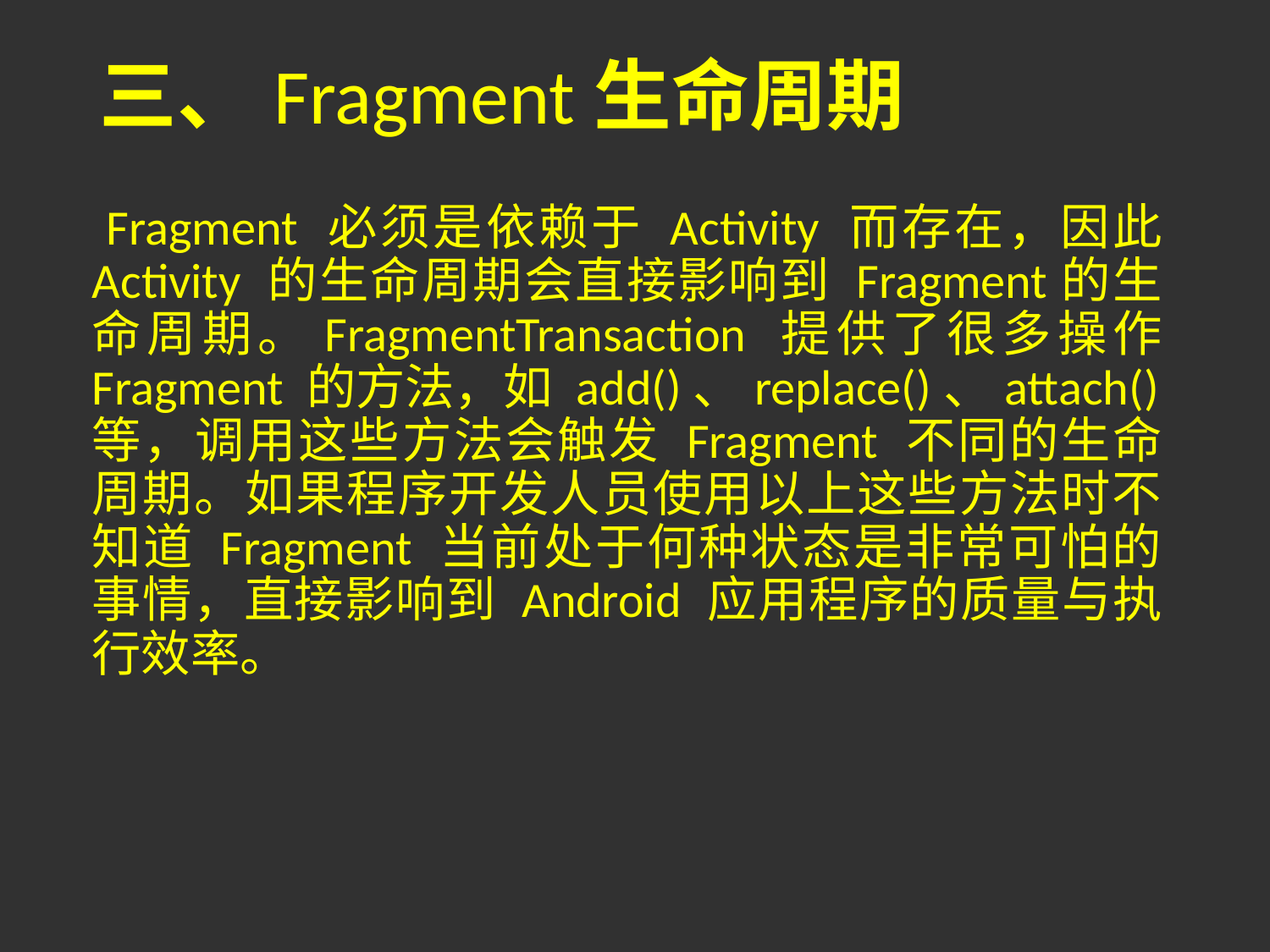

# 三、Fragment生命周期
 Fragment 必须是依赖于 Activity 而存在，因此 Activity 的生命周期会直接影响到 Fragment的生命周期。FragmentTransaction 提供了很多操作 Fragment 的方法，如 add()、replace()、attach()等，调用这些方法会触发 Fragment 不同的生命周期。如果程序开发人员使用以上这些方法时不知道 Fragment 当前处于何种状态是非常可怕的事情，直接影响到 Android 应用程序的质量与执行效率。